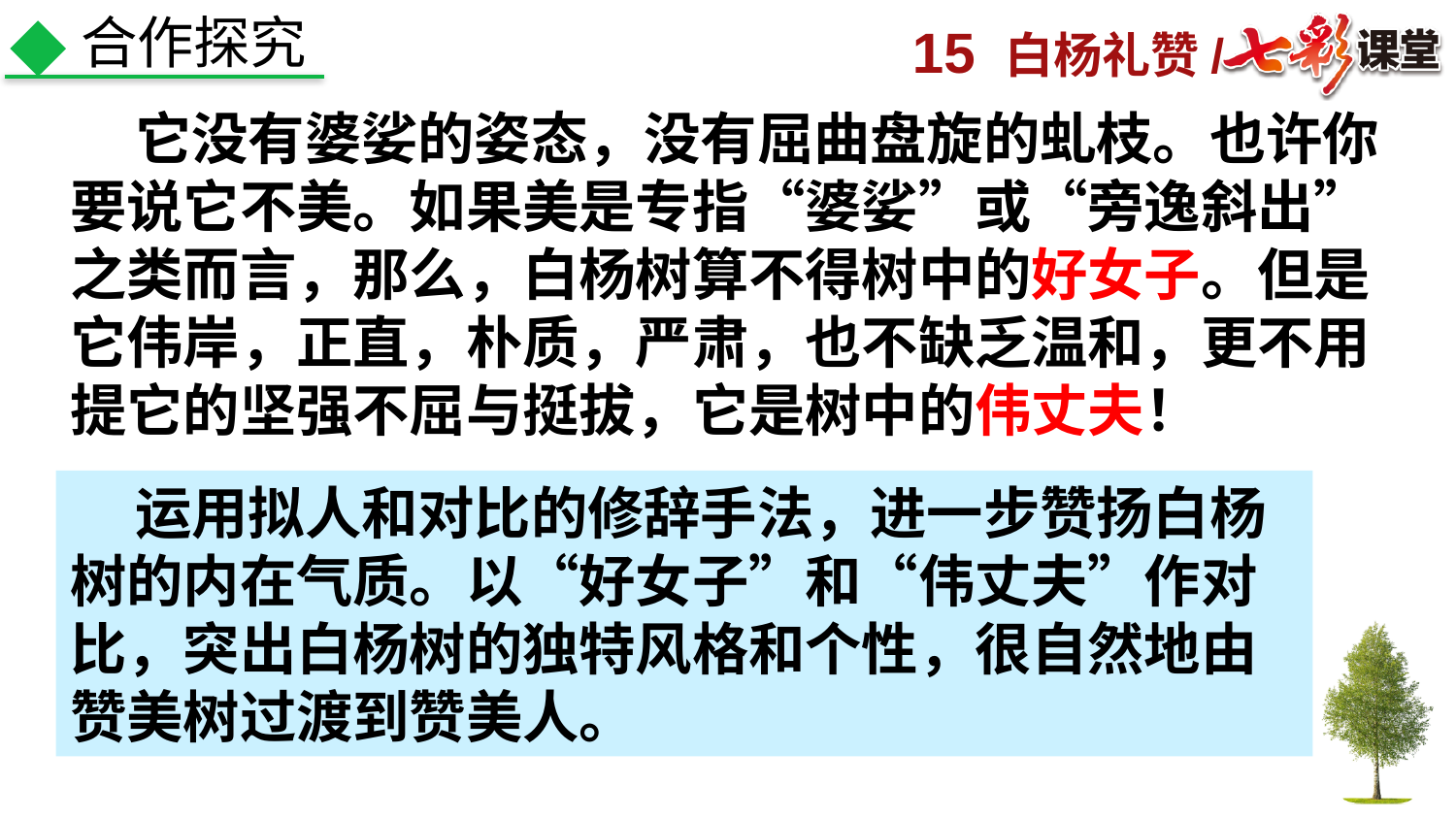

合作探究

    它没有婆娑的姿态，没有屈曲盘旋的虬枝。也许你要说它不美。如果美是专指“婆娑”或“旁逸斜出”之类而言，那么，白杨树算不得树中的好女子。但是它伟岸，正直，朴质，严肃，也不缺乏温和，更不用提它的坚强不屈与挺拔，它是树中的伟丈夫！
    运用拟人和对比的修辞手法，进一步赞扬白杨树的内在气质。以“好女子”和“伟丈夫”作对比，突出白杨树的独特风格和个性，很自然地由赞美树过渡到赞美人。